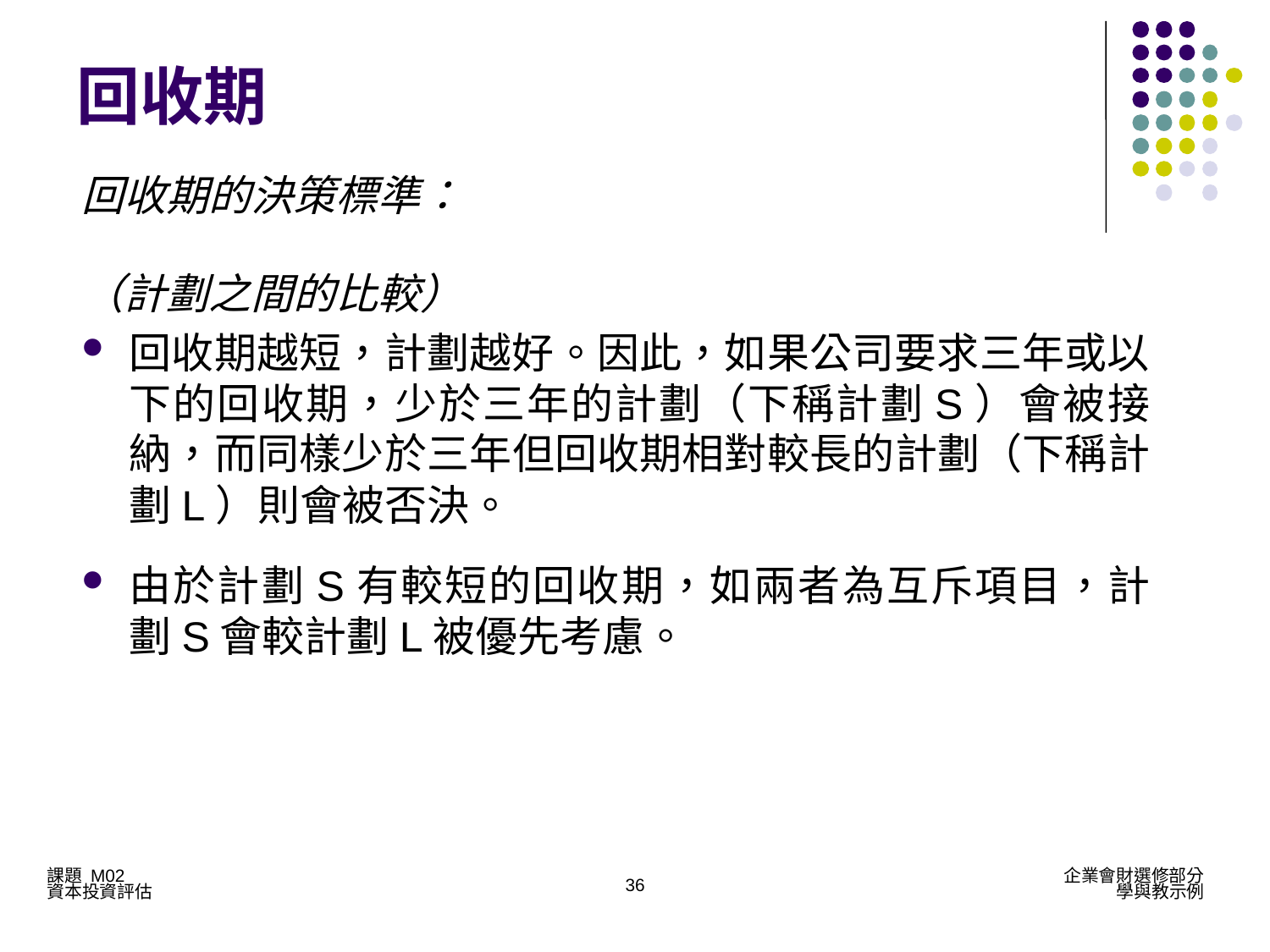

# 回收期
回收期的決策標準：
（計劃之間的比較）
回收期越短，計劃越好。因此，如果公司要求三年或以下的回收期，少於三年的計劃（下稱計劃S）會被接納，而同樣少於三年但回收期相對較長的計劃（下稱計劃L）則會被否決。
由於計劃S有較短的回收期，如兩者為互斥項目，計劃S會較計劃L被優先考慮。

36